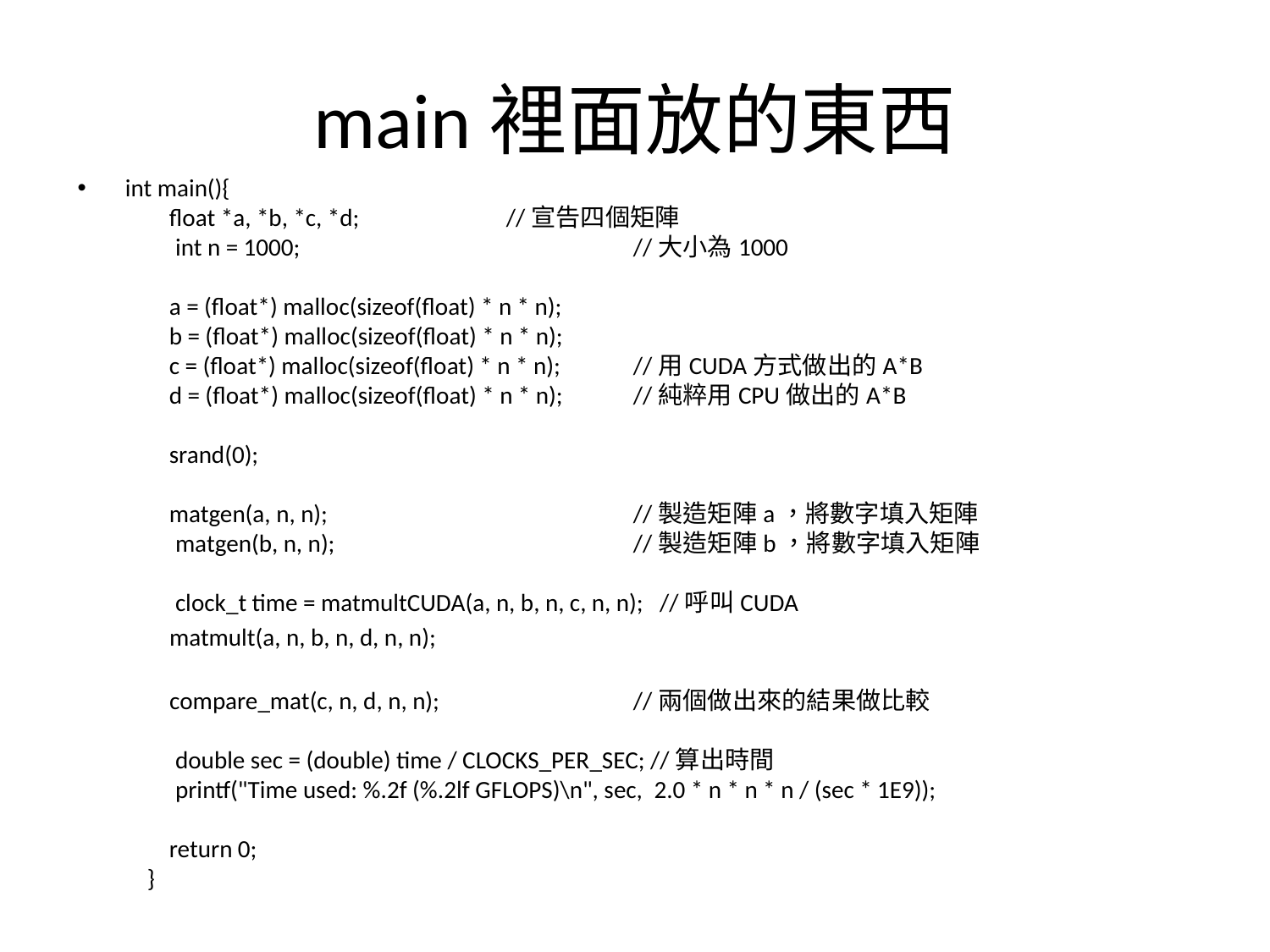

# main裡面放的東西
int main(){
        float *a, *b, *c, *d;		//宣告四個矩陣
        int n = 1000;			//大小為1000
        a = (float*) malloc(sizeof(float) * n * n);
        b = (float*) malloc(sizeof(float) * n * n);
        c = (float*) malloc(sizeof(float) * n * n);	//用CUDA方式做出的A*B
        d = (float*) malloc(sizeof(float) * n * n);	//純粹用CPU做出的A*B
        srand(0);
        matgen(a, n, n);			//製造矩陣a，將數字填入矩陣
        matgen(b, n, n);			//製造矩陣b，將數字填入矩陣
        clock_t time = matmultCUDA(a, n, b, n, c, n, n);   //呼叫CUDA
	        matmult(a, n, b, n, d, n, n);
	        compare_mat(c, n, d, n, n);		//兩個做出來的結果做比較
        double sec = (double) time / CLOCKS_PER_SEC; //算出時間
        printf("Time used: %.2f (%.2lf GFLOPS)\n", sec,  2.0 * n * n * n / (sec * 1E9));
        return 0;
    }